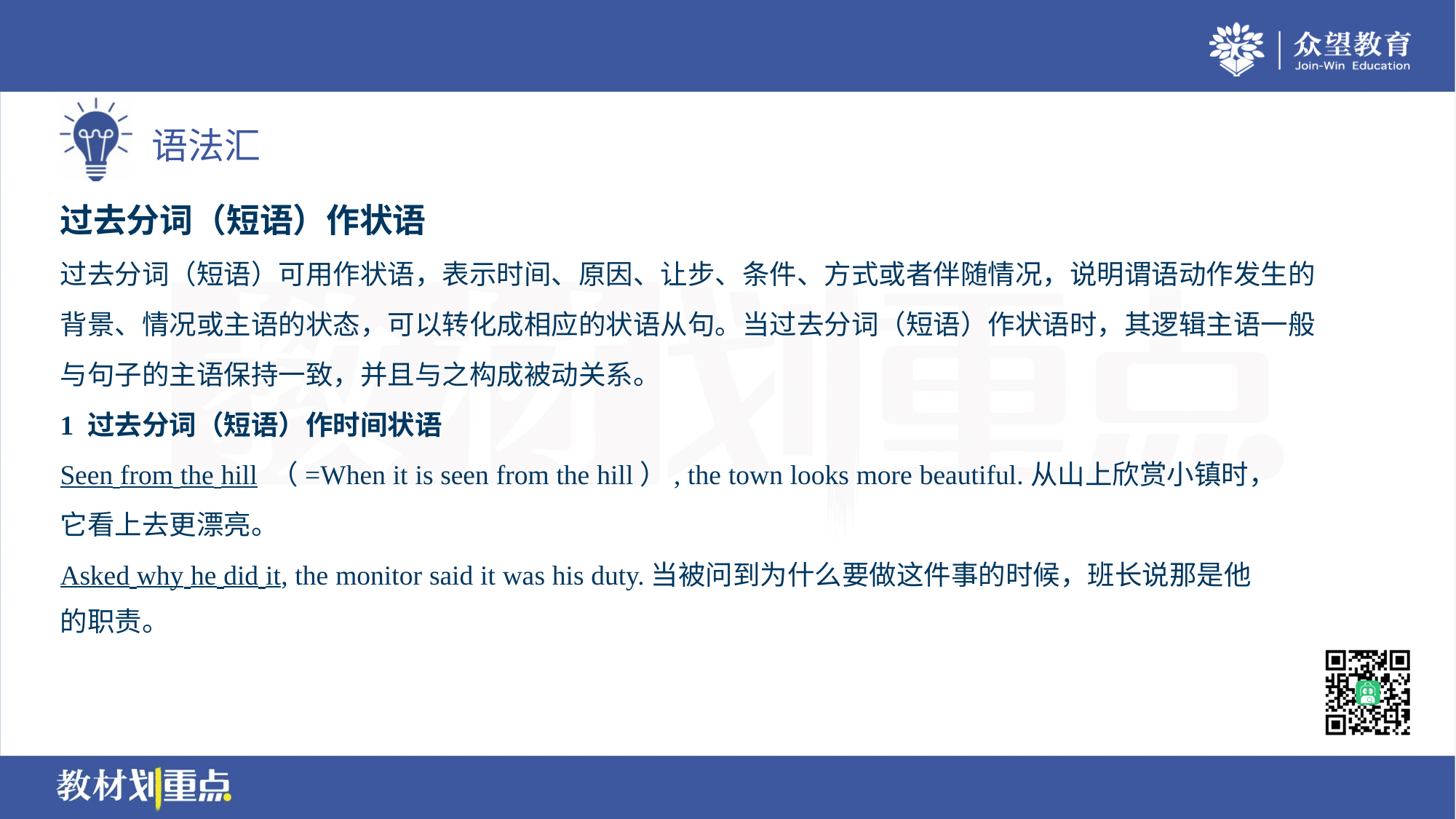

过去分词（短语）作状语
过去分词（短语）可用作状语，表示时间、原因、让步、条件、方式或者伴随情况，说明谓语动作发生的
背景、情况或主语的状态，可以转化成相应的状语从句。当过去分词（短语）作状语时，其逻辑主语一般
与句子的主语保持一致，并且与之构成被动关系。
1 过去分词（短语）作时间状语
Seen from the hill （=When it is seen from the hill）, the town looks more beautiful.从山上欣赏小镇时，
它看上去更漂亮。
Asked why he did it, the monitor said it was his duty.当被问到为什么要做这件事的时候，班长说那是他
的职责。